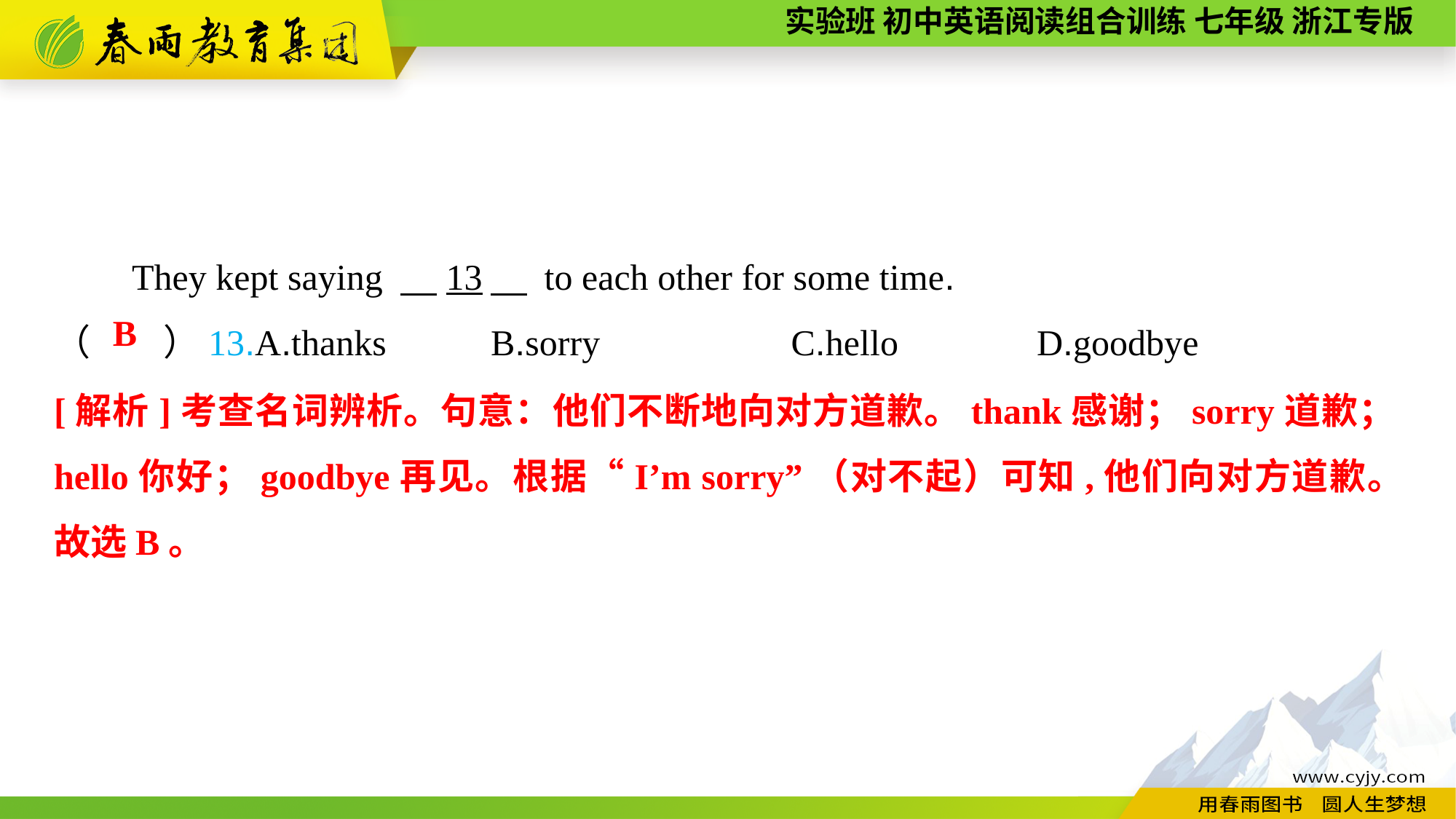

They kept saying 　13　 to each other for some time.
（　　）13.A.thanks	B.sorry	         C.hello       	D.goodbye
B
[解析]考查名词辨析。句意：他们不断地向对方道歉。thank感谢；sorry道歉；hello你好；goodbye再见。根据“I’m sorry”（对不起）可知,他们向对方道歉。故选B。